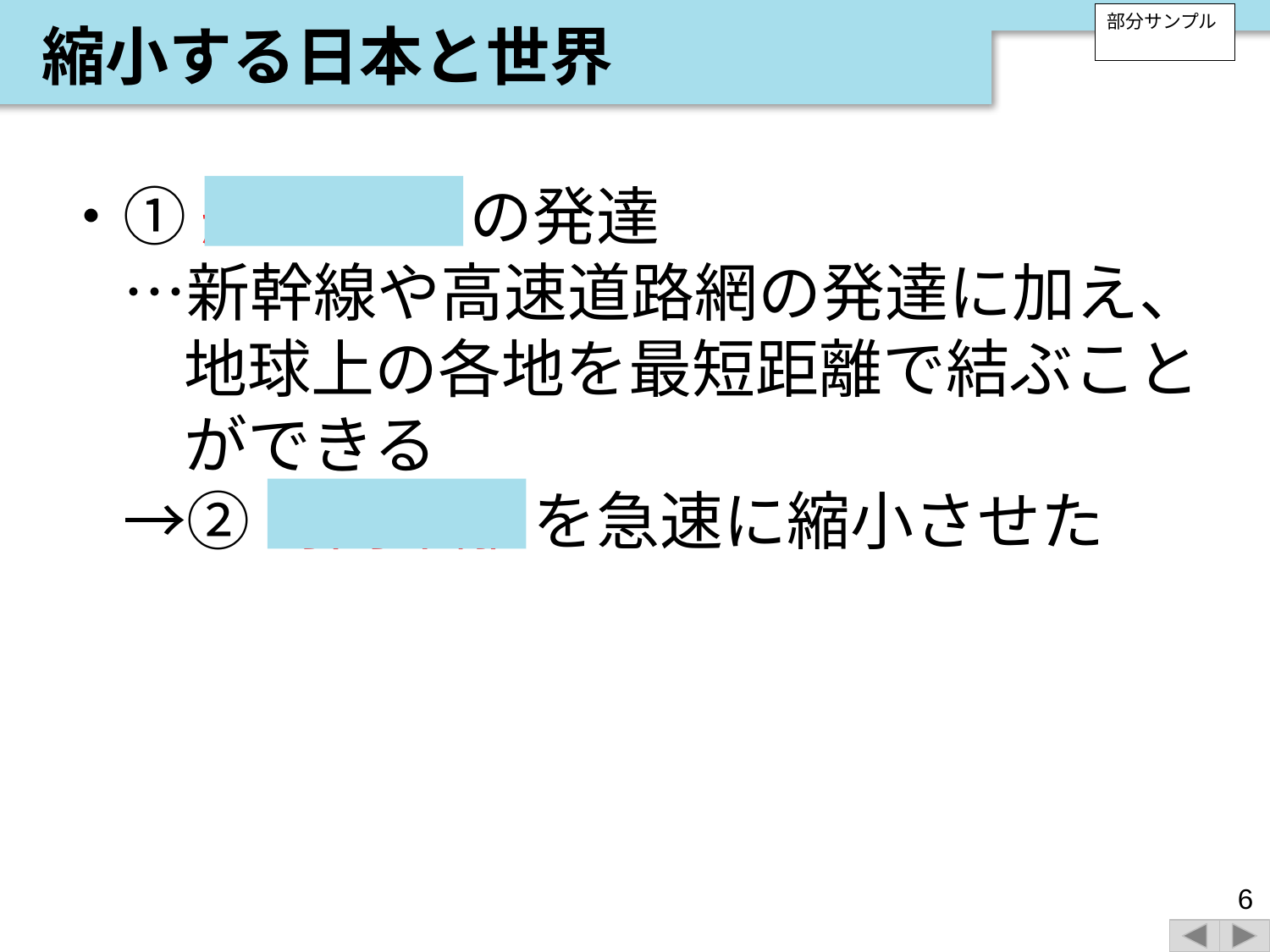

縮小する日本と世界
部分サンプル
・① 航空交通 の発達
　…新幹線や高速道路網の発達に加え、地球上の各地を最短距離で結ぶことができる
　→② 時間距離 を急速に縮小させた

6